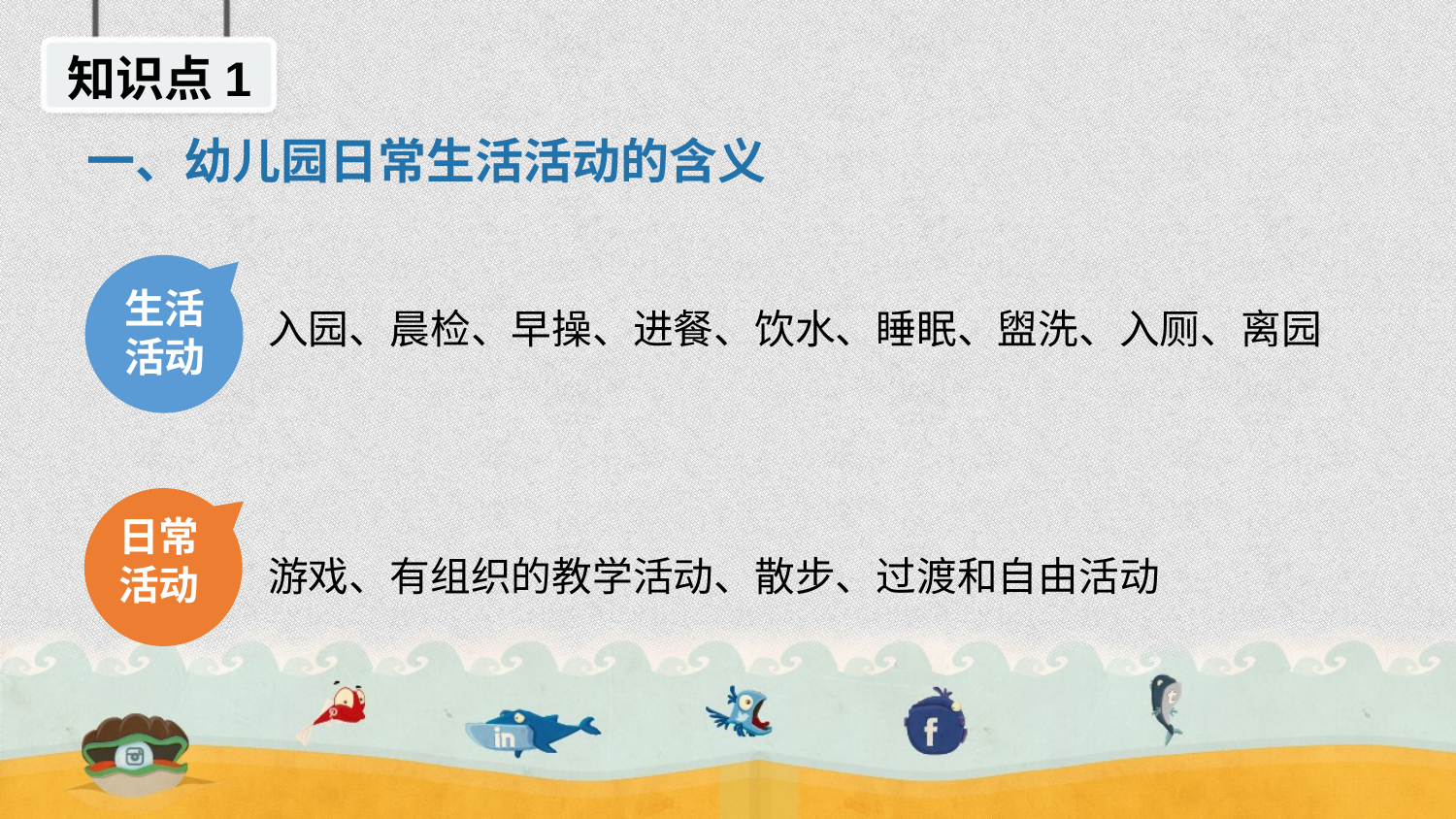

知识点1
一、幼儿园日常生活活动的含义

入园、晨检、早操、进餐、饮水、睡眠、盥洗、入厕、离园

生活
活动

游戏、有组织的教学活动、散步、过渡和自由活动
日常
活动